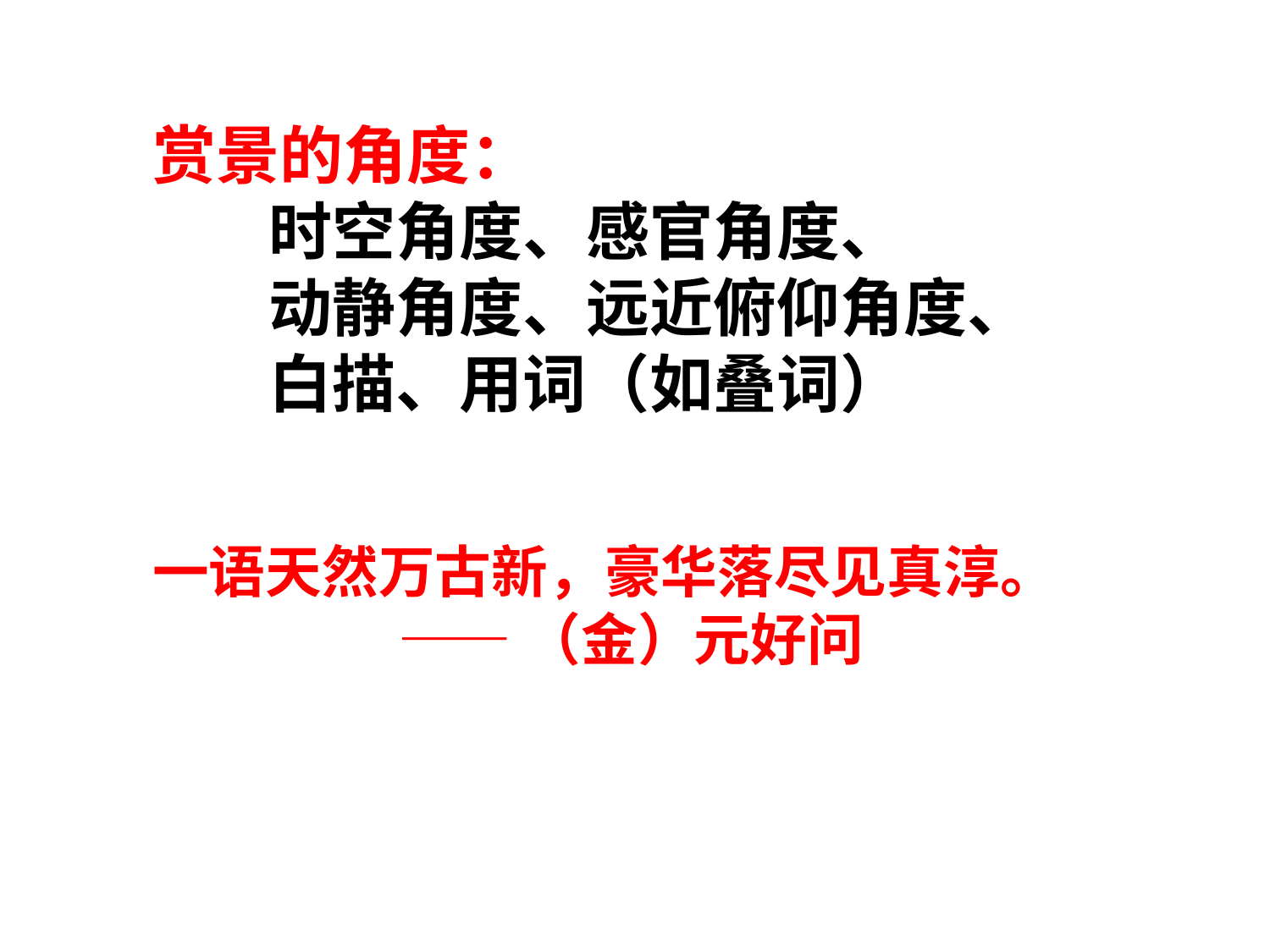

赏景的角度：
       时空角度、感官角度、
       动静角度、远近俯仰角度、
       白描、用词（如叠词）
一语天然万古新，豪华落尽见真淳。
                   ——（金）元好问